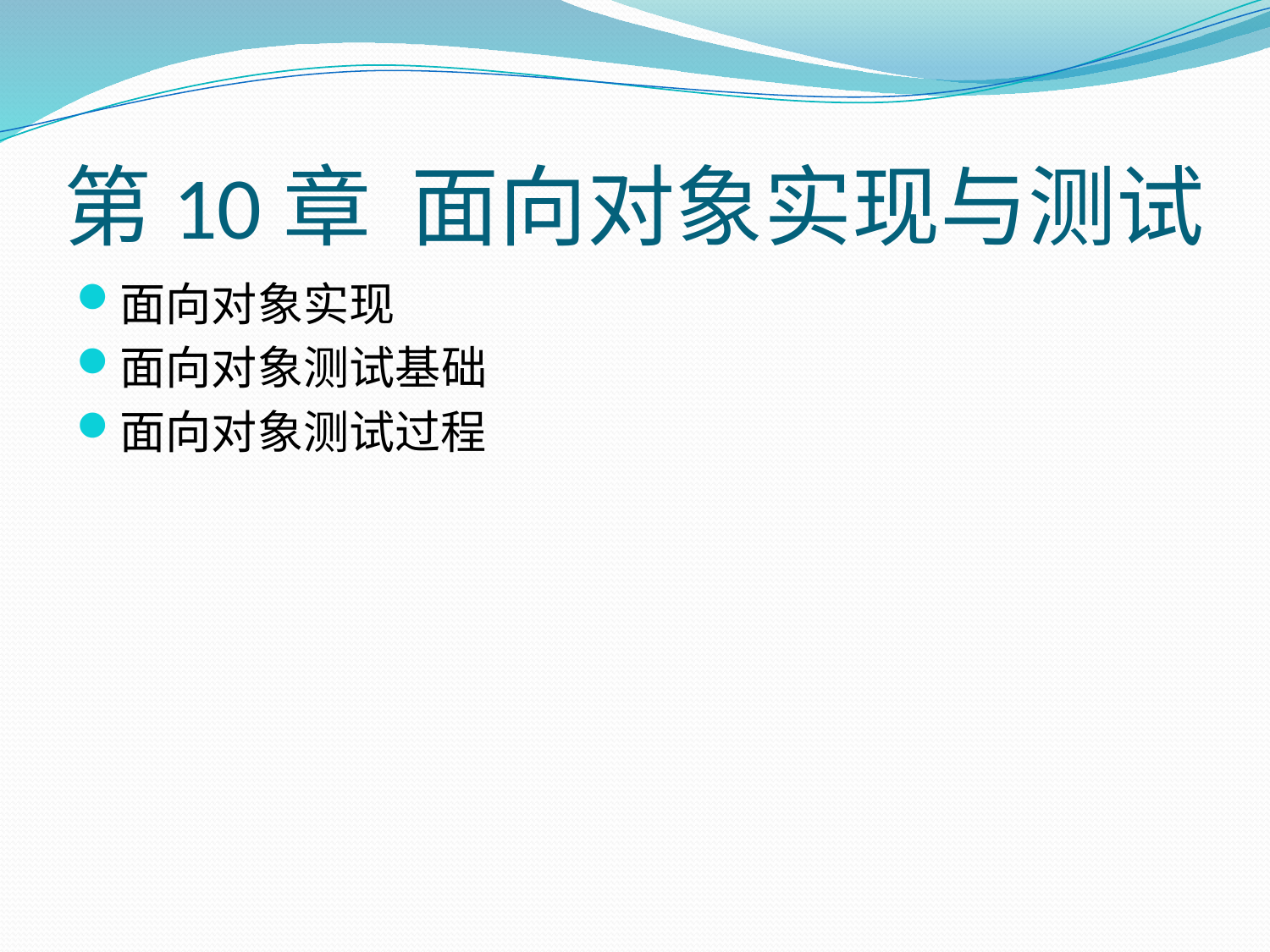

# 第10章  面向对象实现与测试
面向对象实现
面向对象测试基础
面向对象测试过程